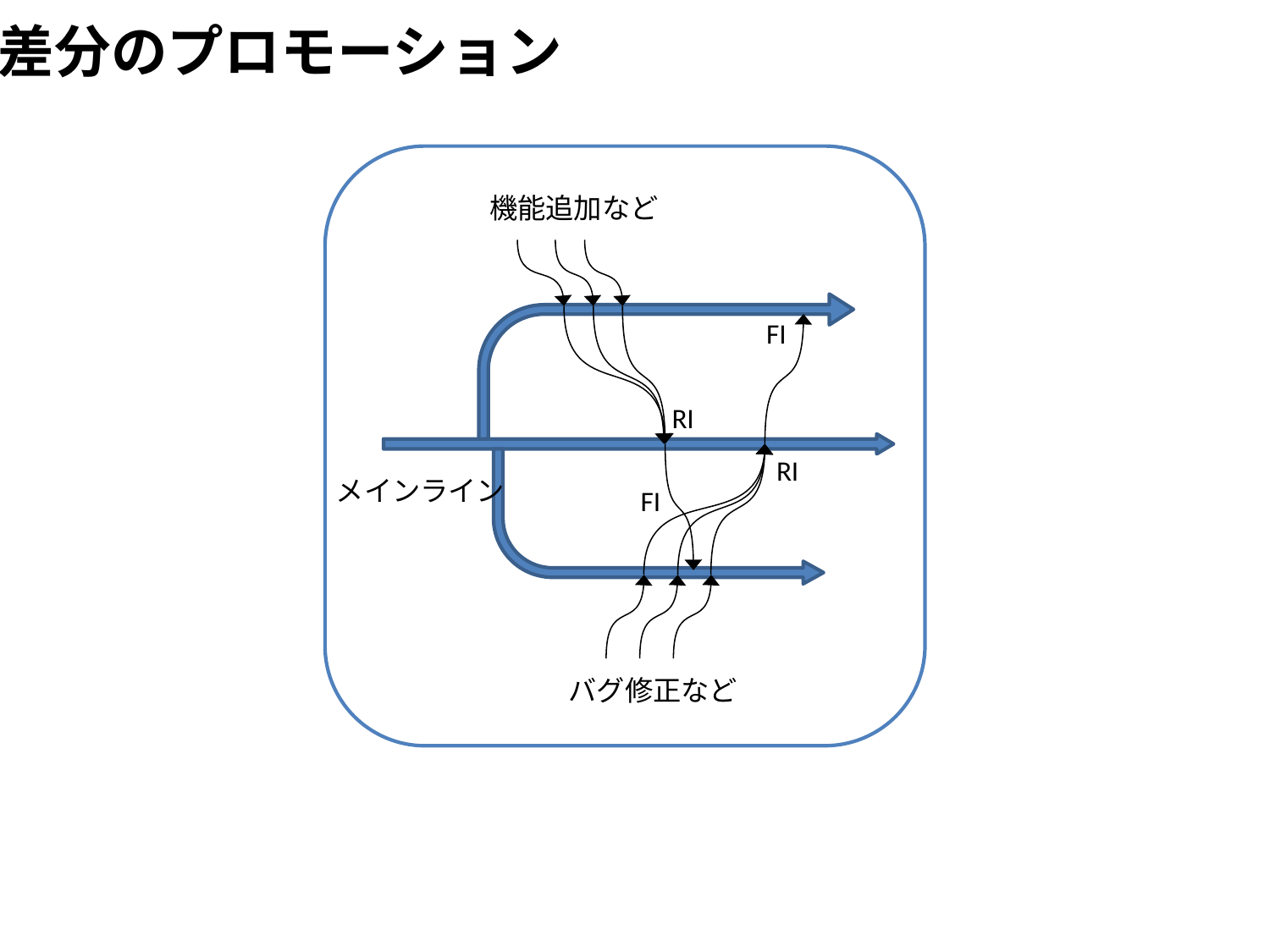

差分のプロモーション

機能追加など

FI
RI

RI

メインライン
FI
バグ修正など